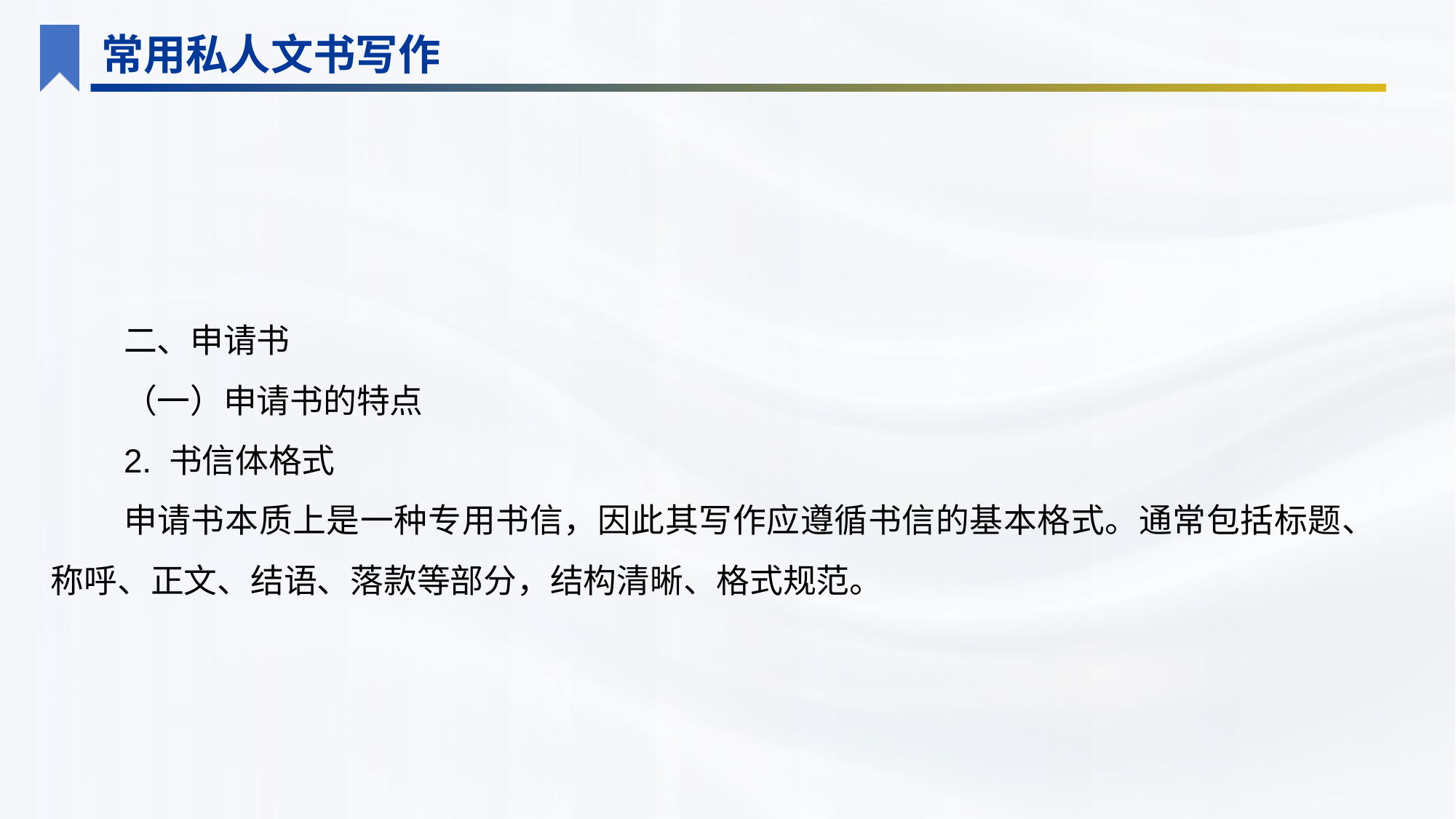

常用私人文书写作
二、申请书
（一）申请书的特点
2. 书信体格式
申请书本质上是一种专用书信，因此其写作应遵循书信的基本格式。通常包括标题、称呼、正文、结语、落款等部分，结构清晰、格式规范。